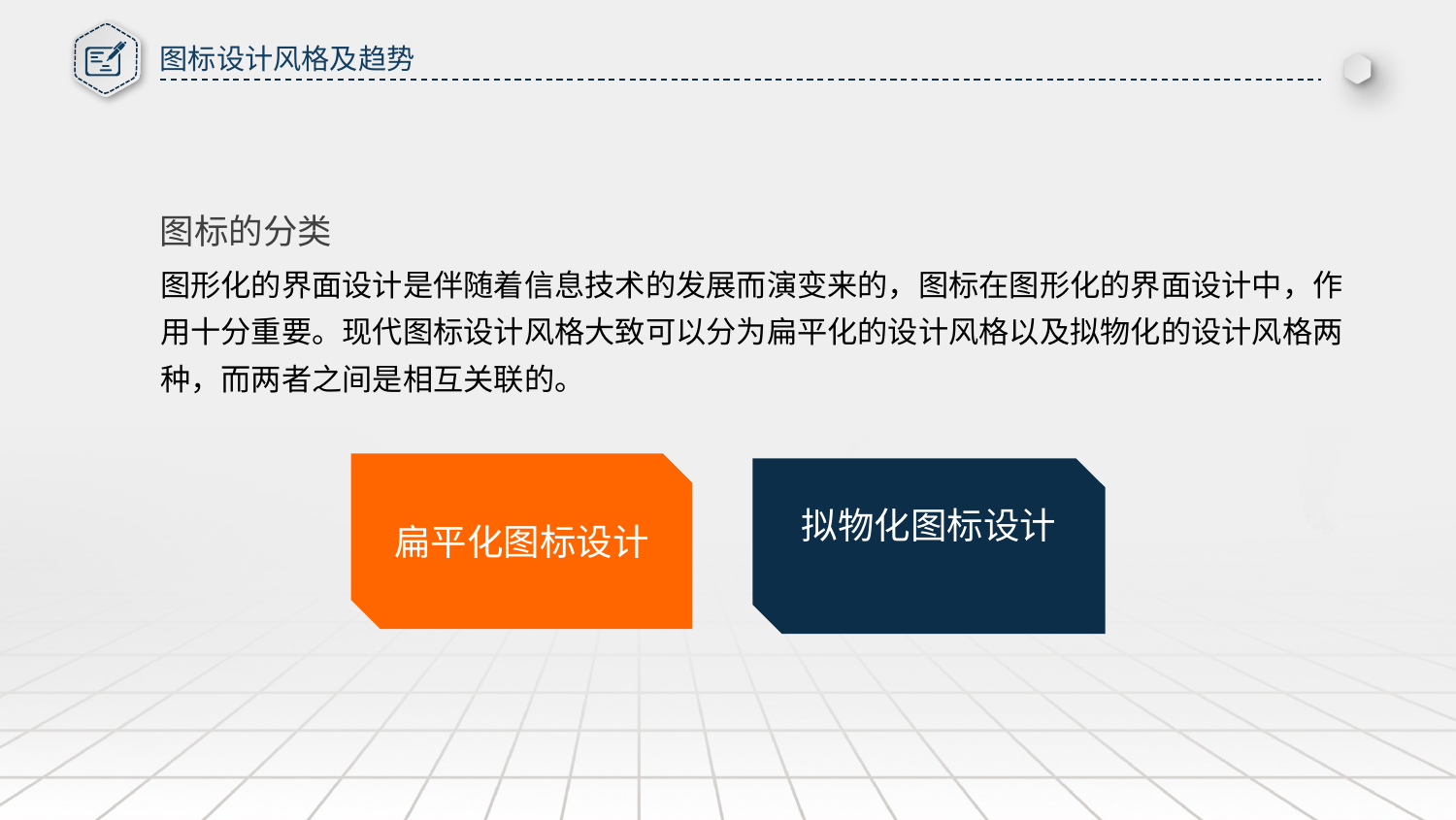

图标的分类
图形化的界面设计是伴随着信息技术的发展而演变来的，图标在图形化的界面设计中，作用十分重要。现代图标设计风格大致可以分为扁平化的设计风格以及拟物化的设计风格两种，而两者之间是相互关联的。
扁平化图标设计
拟物化图标设计